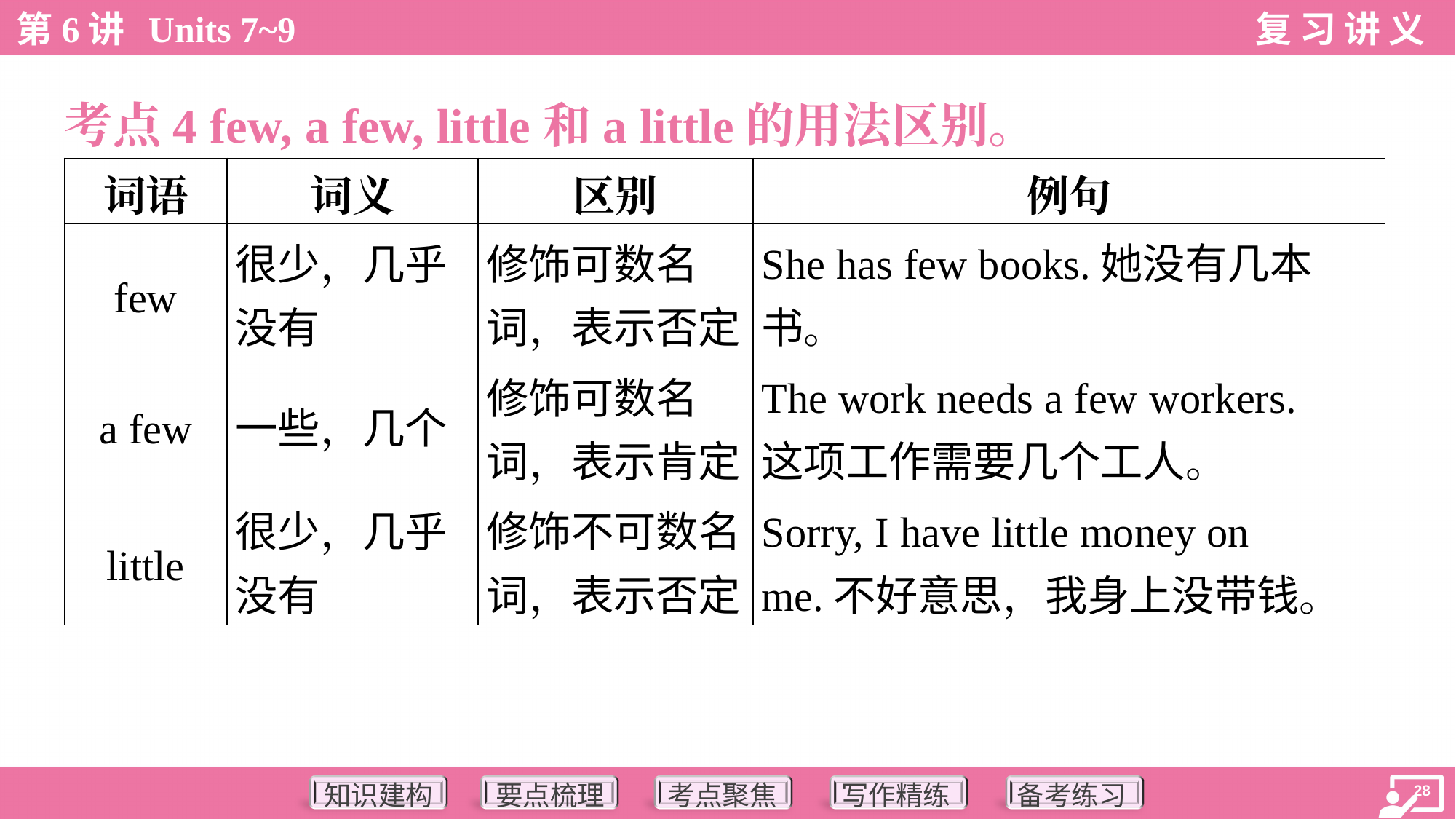

考点4 few, a few, little和a little的用法区别。
| 词语 | 词义 | 区别 | 例句 |
| --- | --- | --- | --- |
| few | 很少，几乎 没有 | 修饰可数名 词，表示否定 | She has few books.她没有几本 书。 |
| a few | 一些，几个 | 修饰可数名 词，表示肯定 | The work needs a few workers. 这项工作需要几个工人。 |
| little | 很少，几乎 没有 | 修饰不可数名 词，表示否定 | Sorry, I have little money on me.不好意思，我身上没带钱。 |